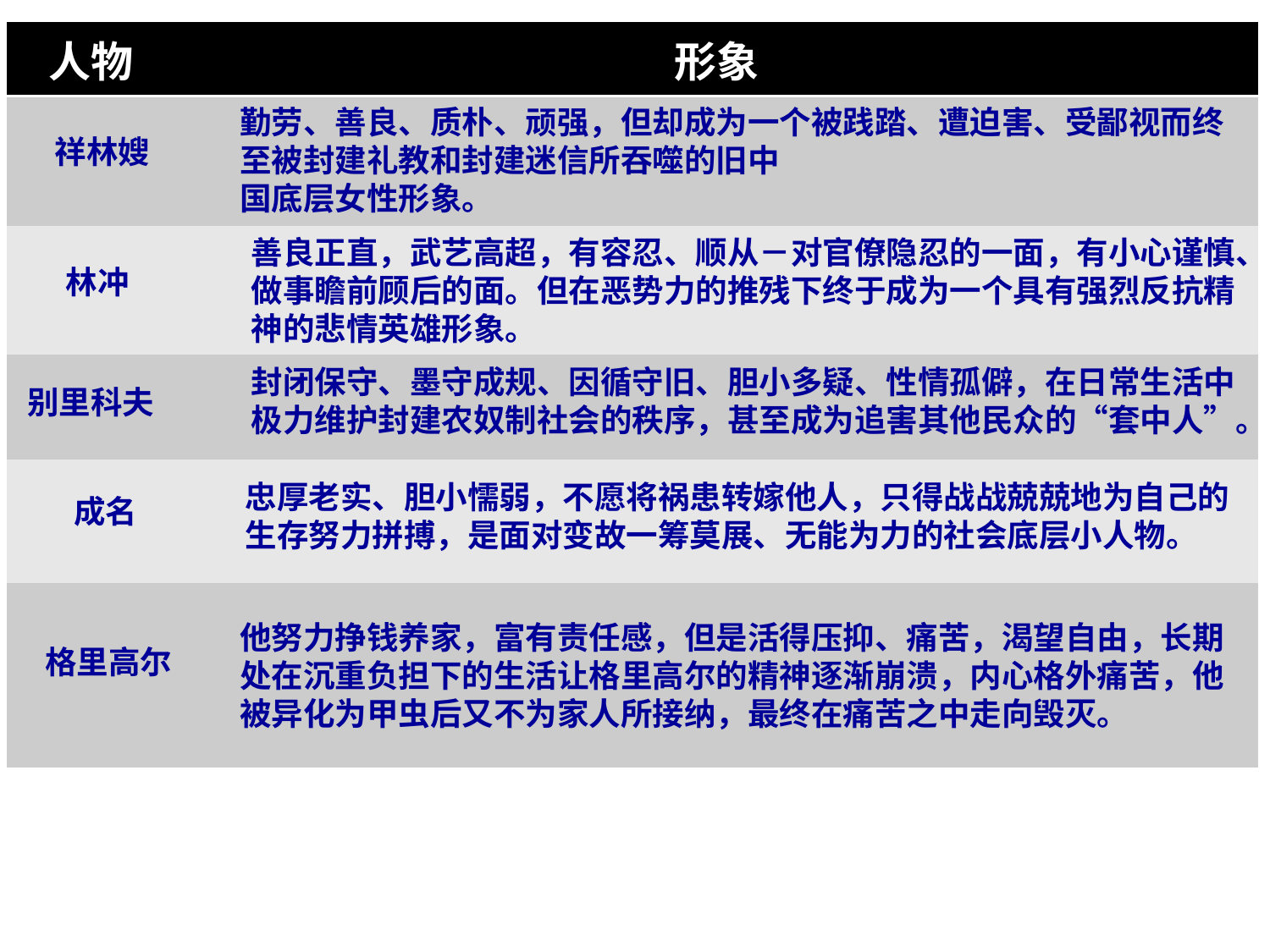

| 人物 | 形象 |
| --- | --- |
|  |  |
|  |  |
|  |  |
|  |  |
|  |  |
勤劳、善良、质朴、顽强，但却成为一个被践踏、遭迫害、受鄙视而终至被封建礼教和封建迷信所吞噬的旧中
国底层女性形象。
祥林嫂
善良正直，武艺高超，有容忍、顺从－对官僚隐忍的一面，有小心谨慎、做事瞻前顾后的面。但在恶势力的推残下终于成为一个具有强烈反抗精神的悲情英雄形象。
林冲
封闭保守、墨守成规、因循守旧、胆小多疑、性情孤僻，在日常生活中极力维护封建农奴制社会的秩序，甚至成为追害其他民众的“套中人”。
别里科夫
忠厚老实、胆小懦弱，不愿将祸患转嫁他人，只得战战兢兢地为自己的生存努力拼搏，是面对变故一筹莫展、无能为力的社会底层小人物。
成名
他努力挣钱养家，富有责任感，但是活得压抑、痛苦，渴望自由，长期处在沉重负担下的生活让格里高尔的精神逐渐崩溃，内心格外痛苦，他被异化为甲虫后又不为家人所接纳，最终在痛苦之中走向毁灭。
格里高尔